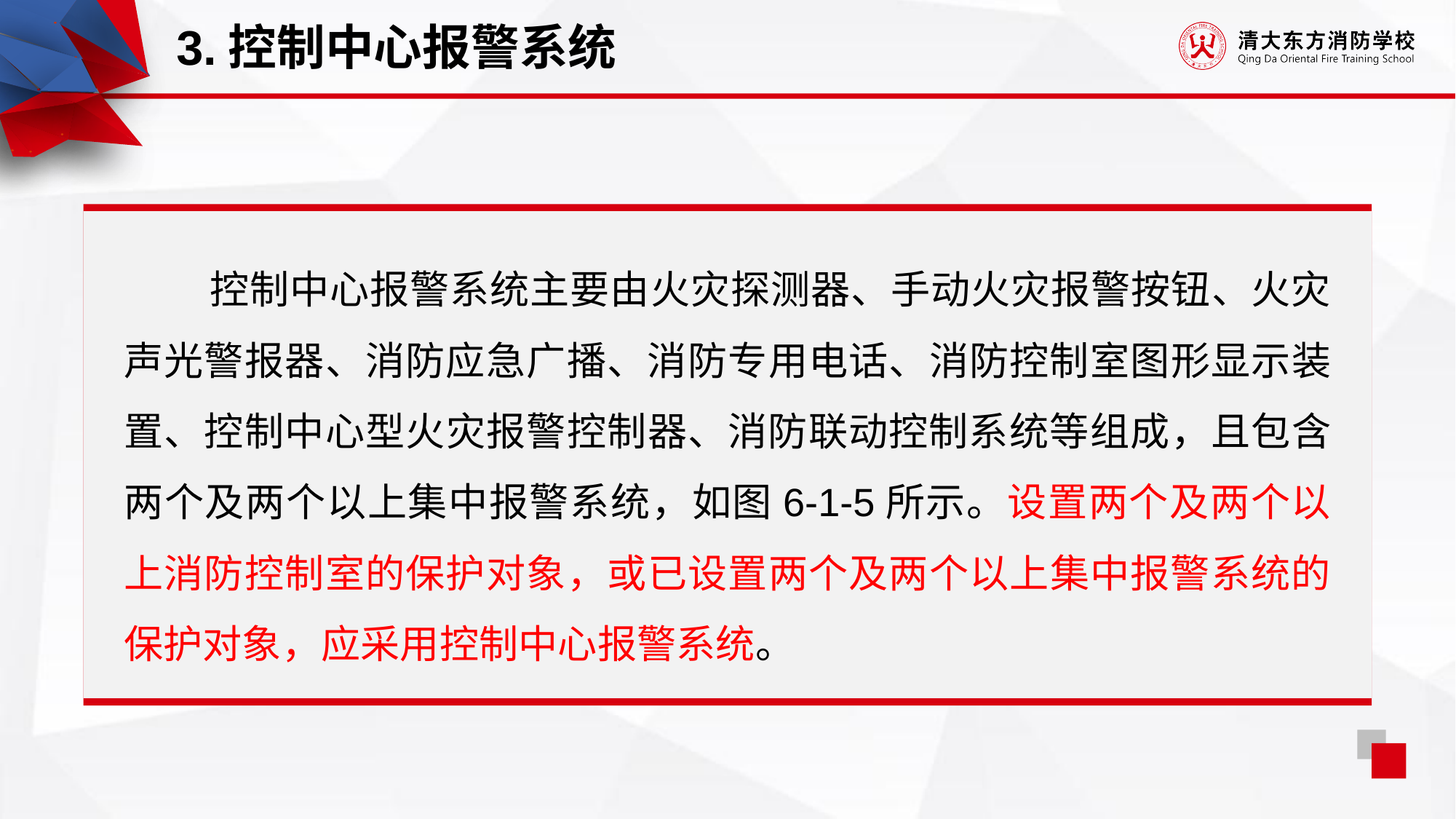

3.控制中心报警系统

控制中心报警系统主要由火灾探测器、手动火灾报警按钮、火灾声光警报器、消防应急广播、消防专用电话、消防控制室图形显示装置、控制中心型火灾报警控制器、消防联动控制系统等组成，且包含两个及两个以上集中报警系统，如图6-1-5所示。设置两个及两个以上消防控制室的保护对象，或已设置两个及两个以上集中报警系统的保护对象，应采用控制中心报警系统。